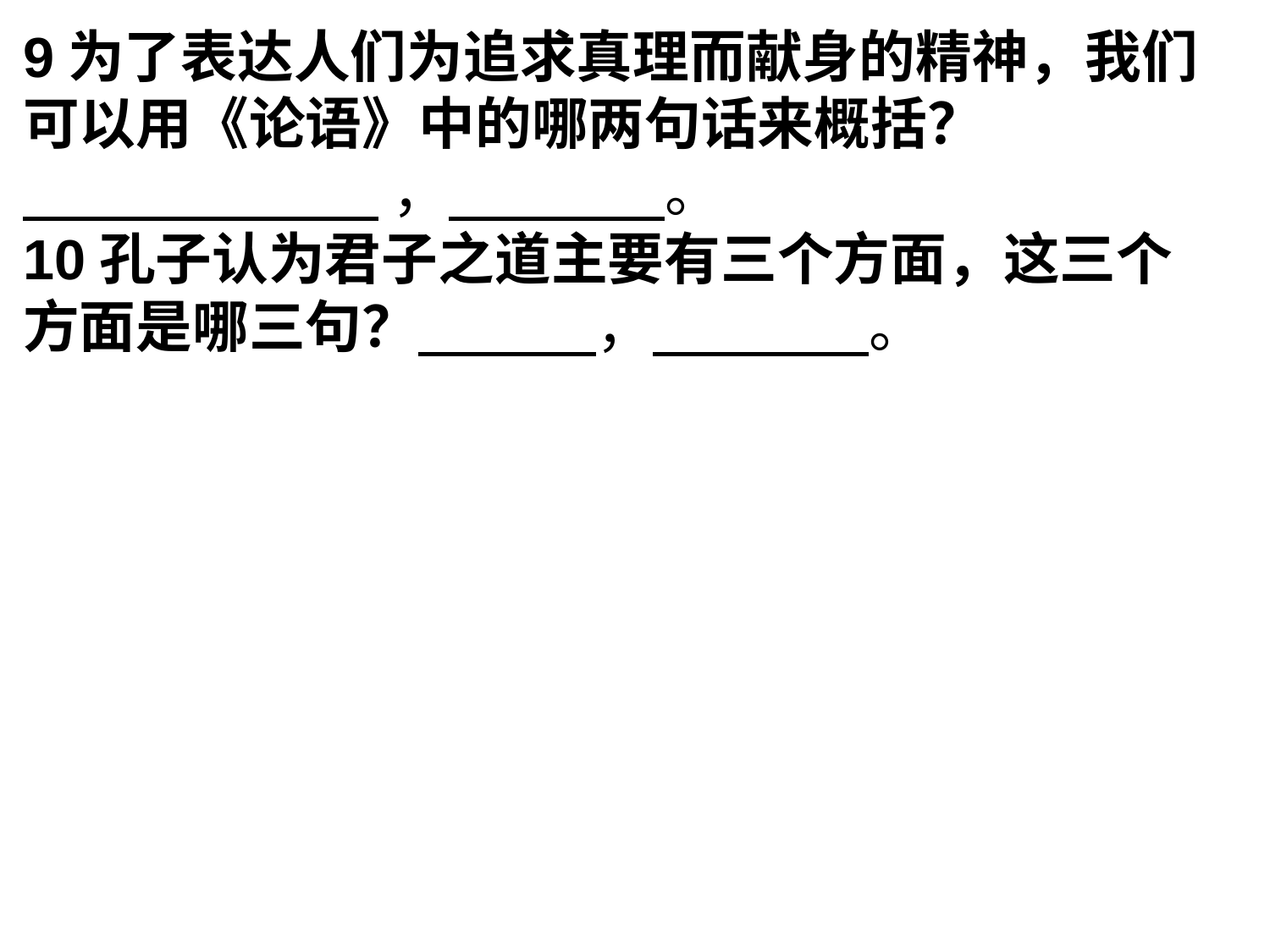

9为了表达人们为追求真理而献身的精神，我们可以用《论语》中的哪两句话来概括？
                            ，                 。
10孔子认为君子之道主要有三个方面，这三个方面是哪三句？              ，                 。